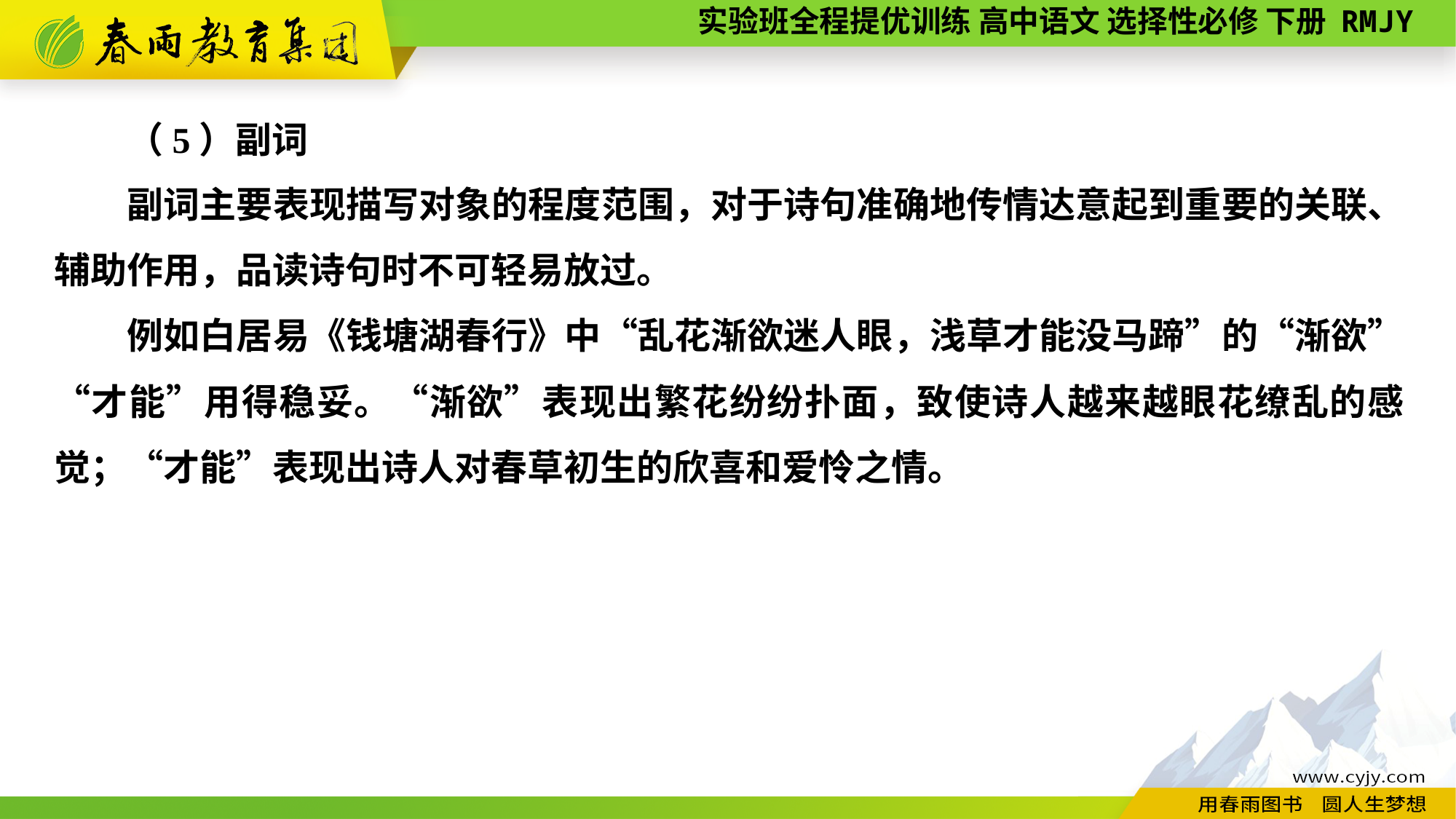

（5）副词
副词主要表现描写对象的程度范围，对于诗句准确地传情达意起到重要的关联、辅助作用，品读诗句时不可轻易放过。
例如白居易《钱塘湖春行》中“乱花渐欲迷人眼，浅草才能没马蹄”的“渐欲”“才能”用得稳妥。“渐欲”表现出繁花纷纷扑面，致使诗人越来越眼花缭乱的感觉；“才能”表现出诗人对春草初生的欣喜和爱怜之情。